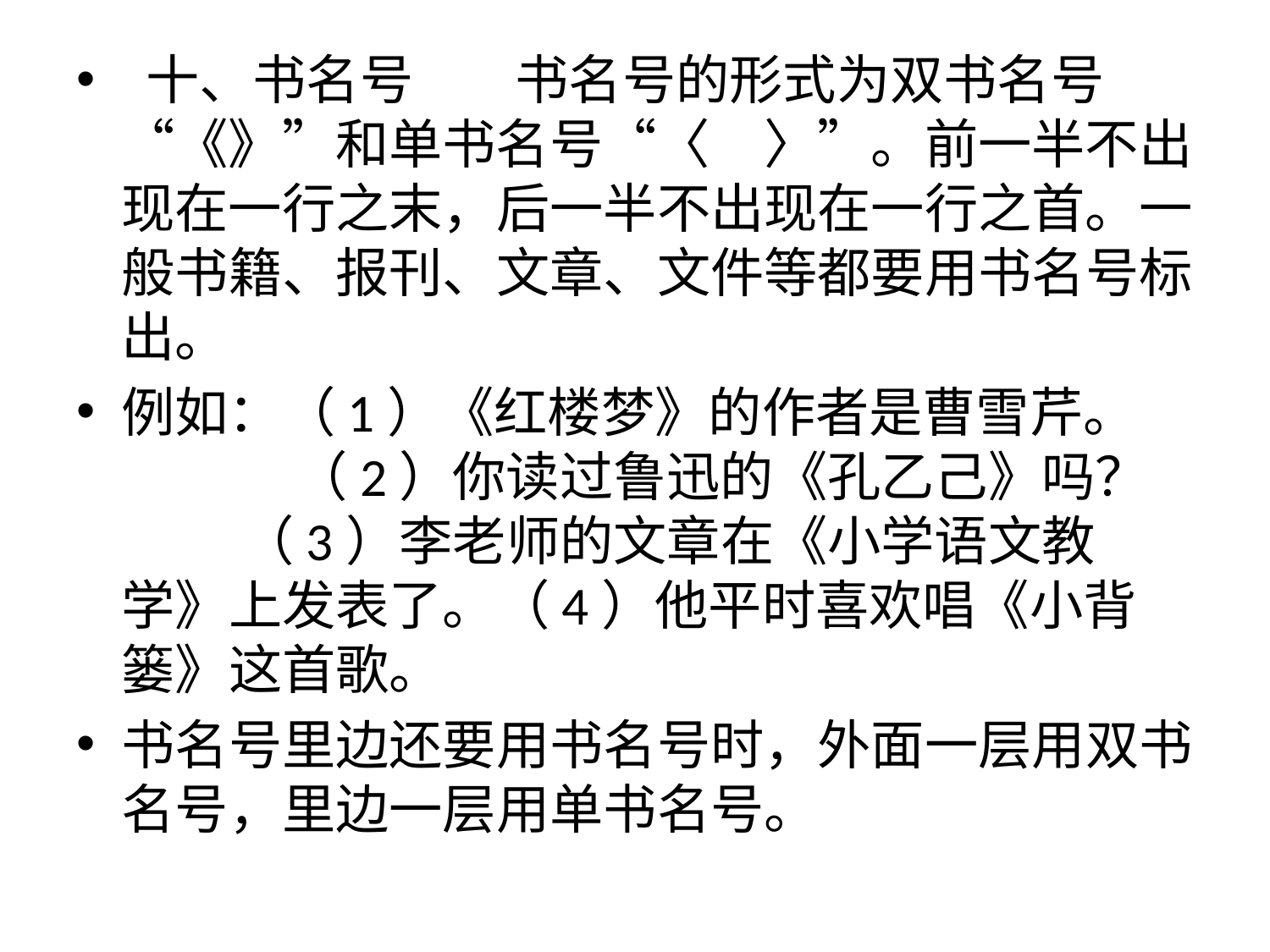

#
 十、书名号   　 书名号的形式为双书名号“《》”和单书名号“〈　〉”。前一半不出现在一行之末，后一半不出现在一行之首。一般书籍、报刊、文章、文件等都要用书名号标出。
例如：（1）《红楼梦》的作者是曹雪芹。   　　　 （2）你读过鲁迅的《孔乙己》吗？　　 （3）李老师的文章在《小学语文教学》上发表了。（4）他平时喜欢唱《小背篓》这首歌。
书名号里边还要用书名号时，外面一层用双书名号，里边一层用单书名号。